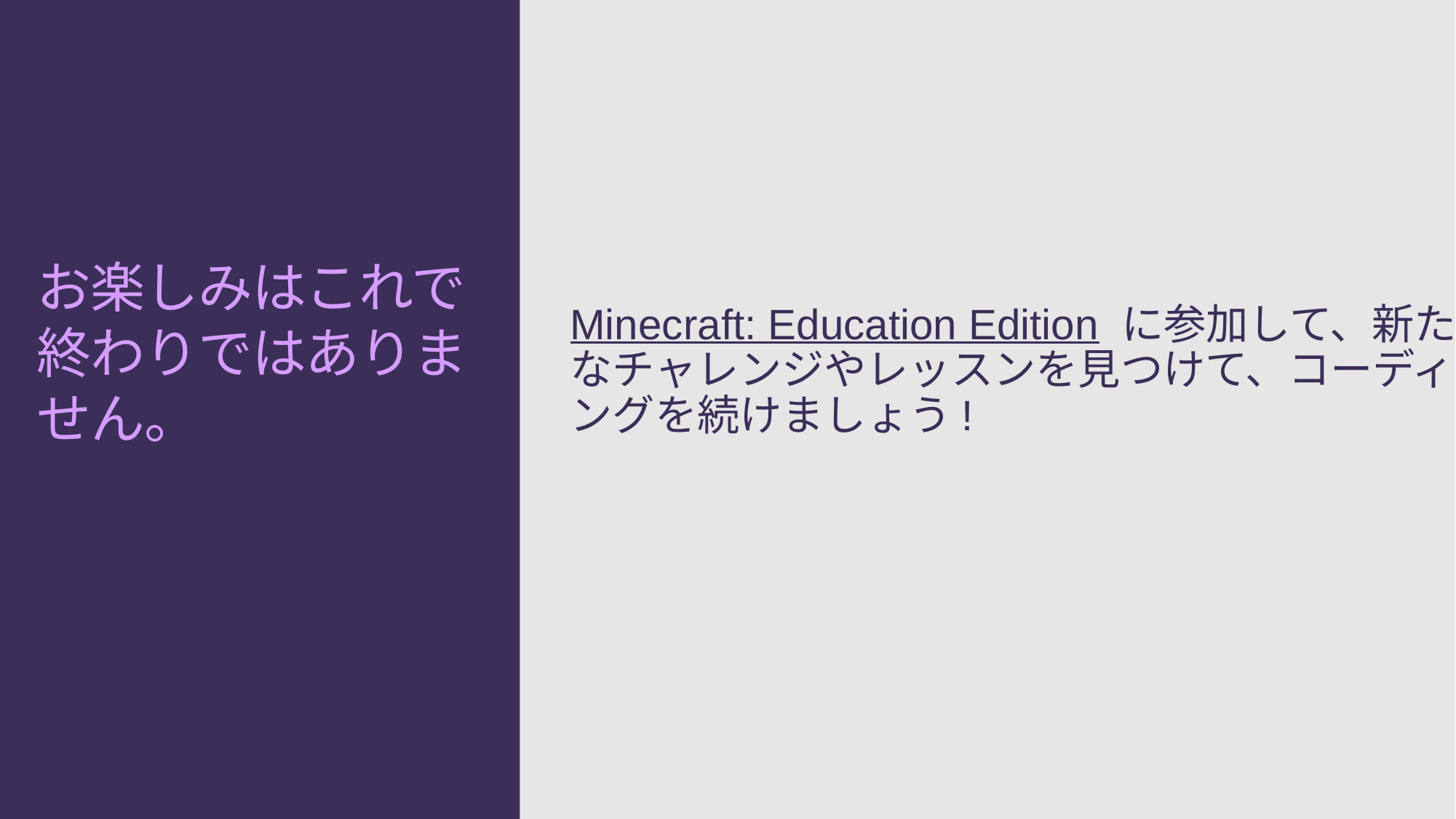

Minecraft: Education Edition に参加して、新たなチャレンジやレッスンを見つけて、コーディングを続けましょう!

# お楽しみはこれで終わりではありません。